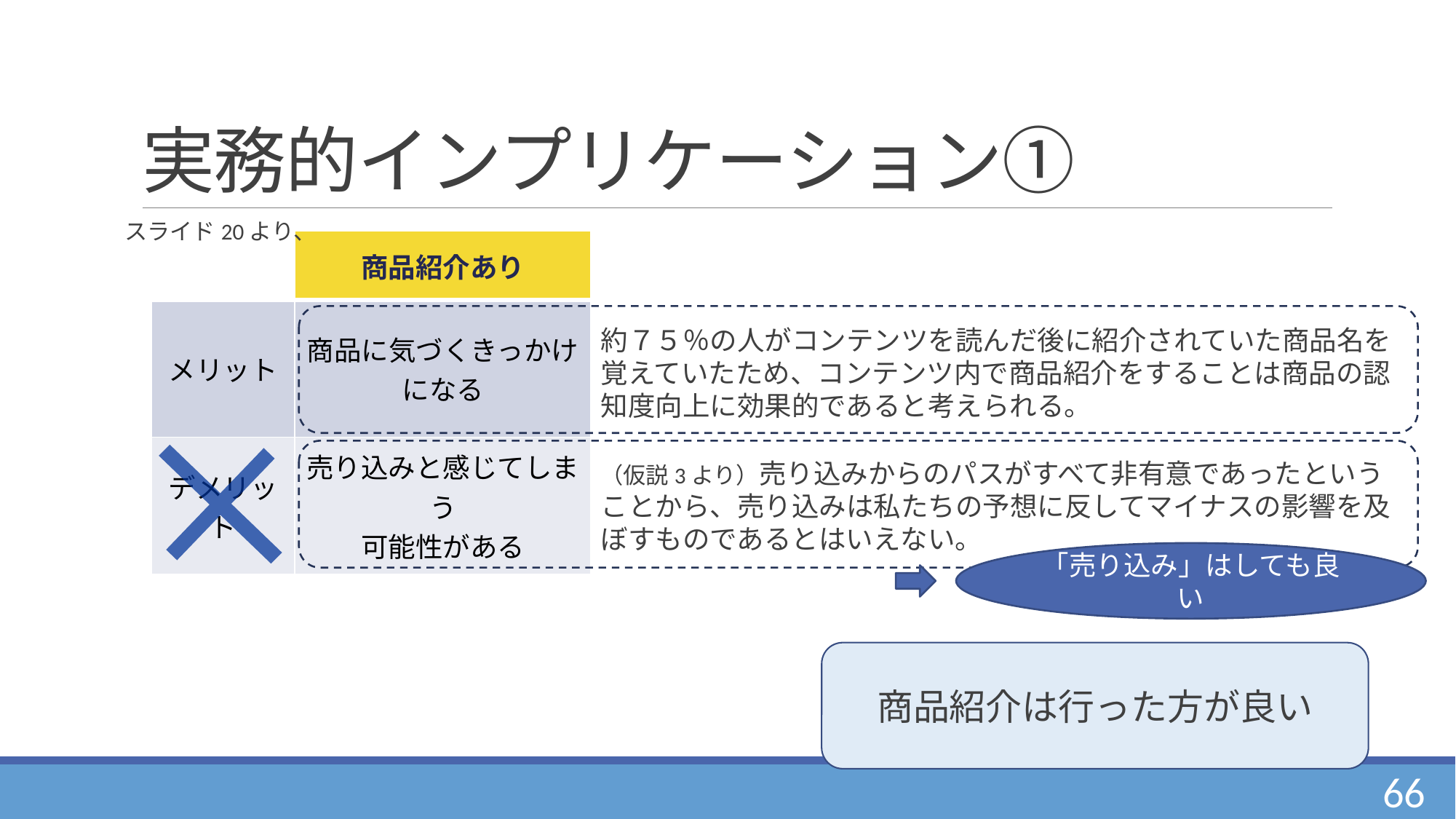

# 実務的インプリケーション①
スライド20より、
|  | 商品紹介あり |
| --- | --- |
| メリット | 商品に気づくきっかけ になる |
| デメリット | 売り込みと感じてしまう 可能性がある |

約７５％の人がコンテンツを読んだ後に紹介されていた商品名を覚えていたため、コンテンツ内で商品紹介をすることは商品の認知度向上に効果的であると考えられる。

（仮説3より）売り込みからのパスがすべて非有意であったということから、売り込みは私たちの予想に反してマイナスの影響を及ぼすものであるとはいえない。
「売り込み」はしても良い

商品紹介は行った方が良い
66